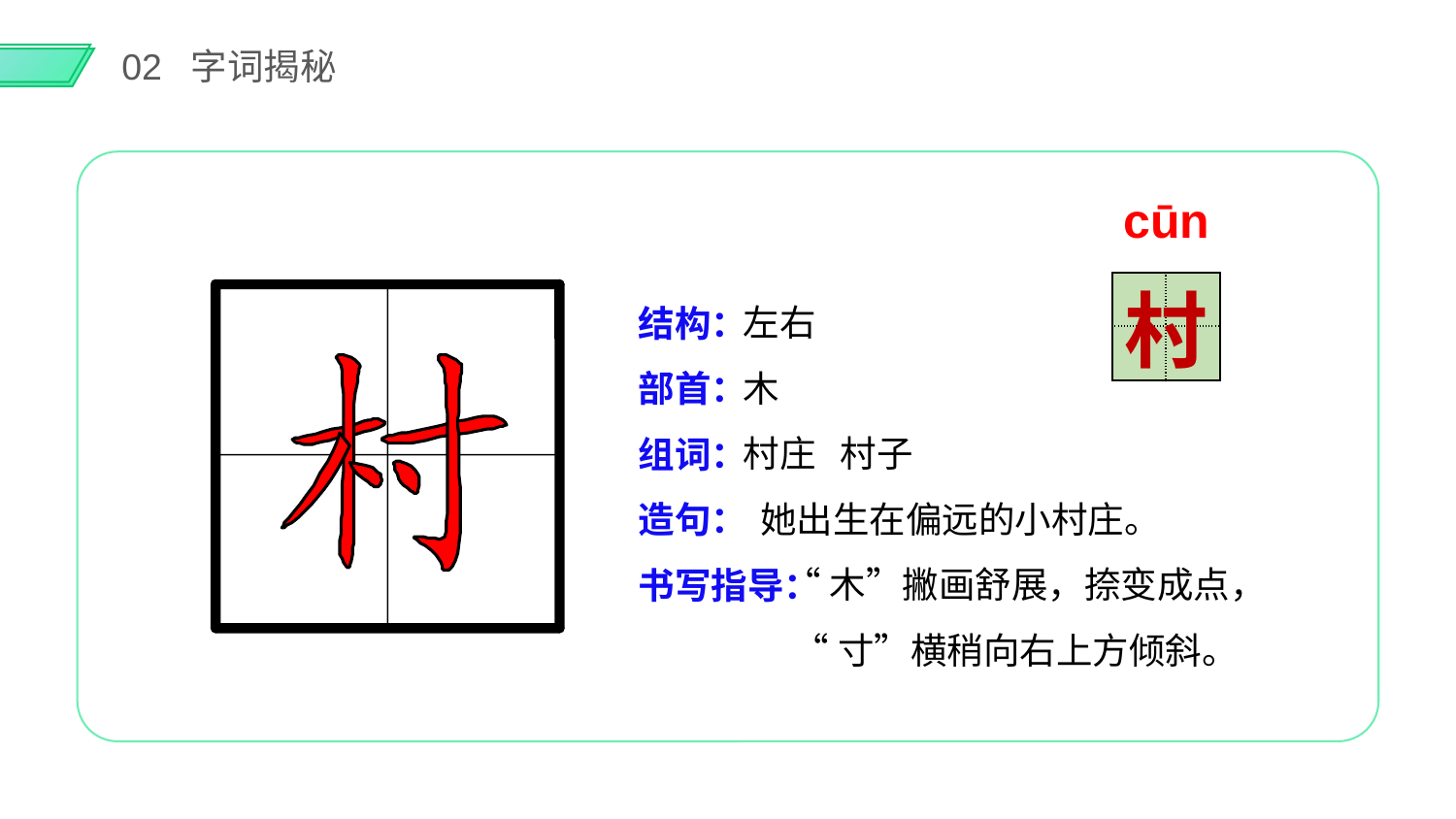

02  字词揭秘
cūn
|  |  |
| --- | --- |
|  |  |
左右
木
村庄   村子
 她出生在偏远的小村庄。
     “木”撇画舒展，捺变成点，
      “寸”横稍向右上方倾斜。
结构：
部首：
组词：
造句：
书写指导：
村